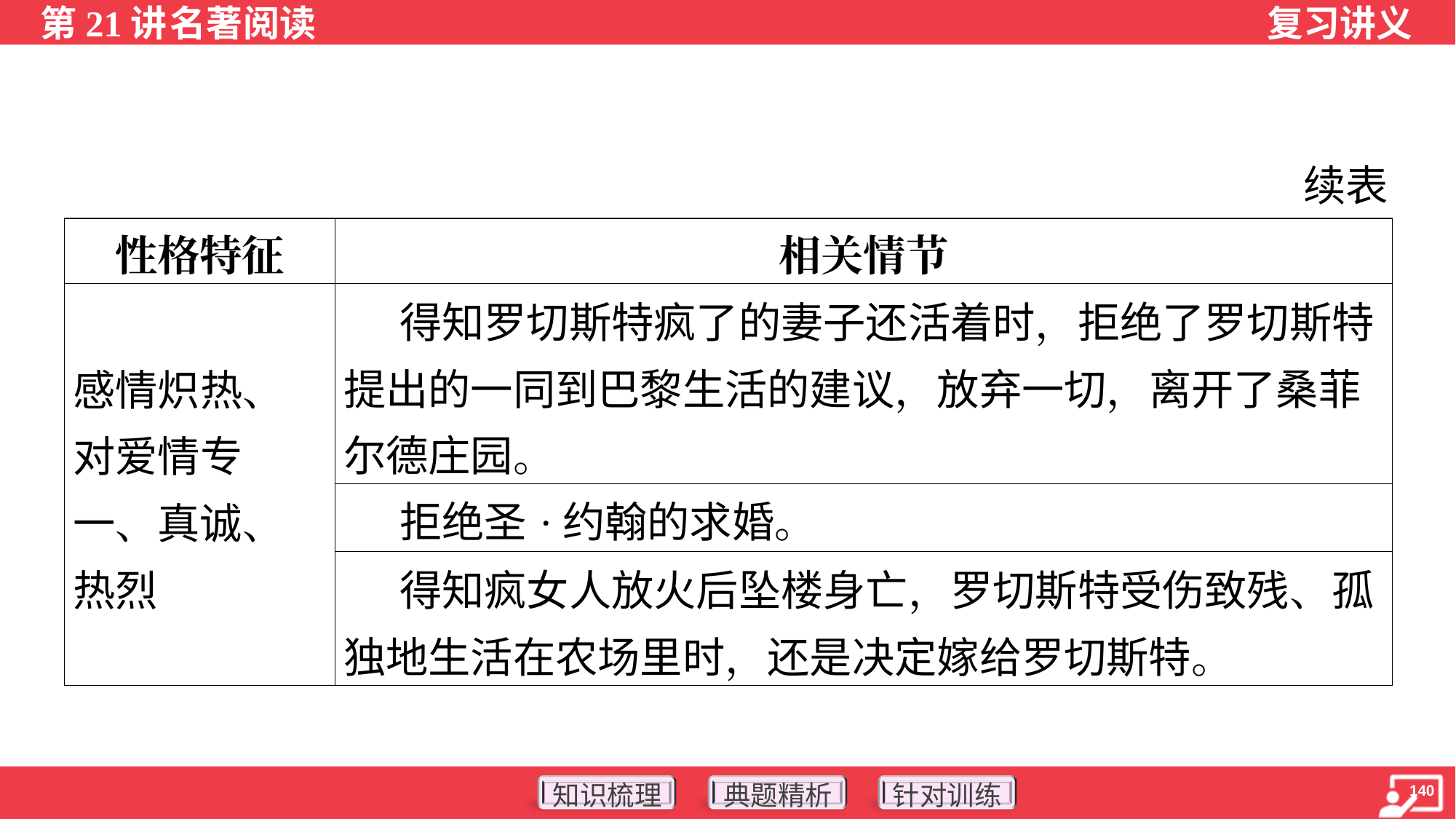

续表
| 性格特征 | 相关情节 |
| --- | --- |
| 感情炽热、对爱情专一、真诚、热烈 | 得知罗切斯特疯了的妻子还活着时，拒绝了罗切斯特提出的一同到巴黎生活的建议，放弃一切，离开了桑菲尔德庄园。 |
|  | 拒绝圣·约翰的求婚。 |
|  | 得知疯女人放火后坠楼身亡，罗切斯特受伤致残、孤独地生活在农场里时，还是决定嫁给罗切斯特。 |